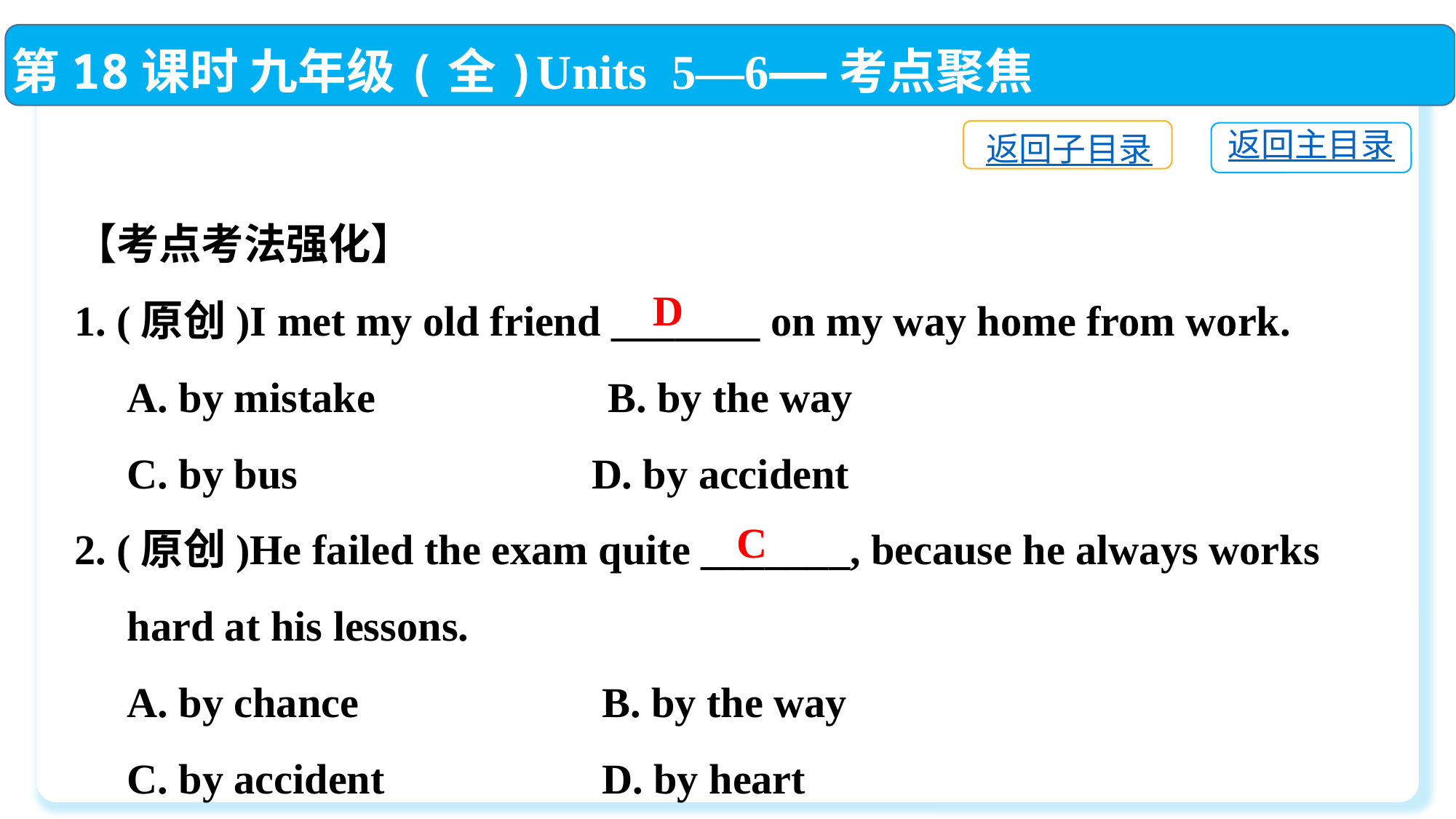

第18课时 九年级(全)Units  5—6——考点聚焦

返回子目录
返回主目录
【考点考法强化】
1. (原创)I met my old friend _______ on my way home from work.
     A. by mistake　　　　　B. by the way
     C. by bus	                  D. by accident
2. (原创)He failed the exam quite _______, because he always works
     hard at his lessons.
     A. by chance	                   B. by the way
     C. by accident	                   D. by heart

D
C